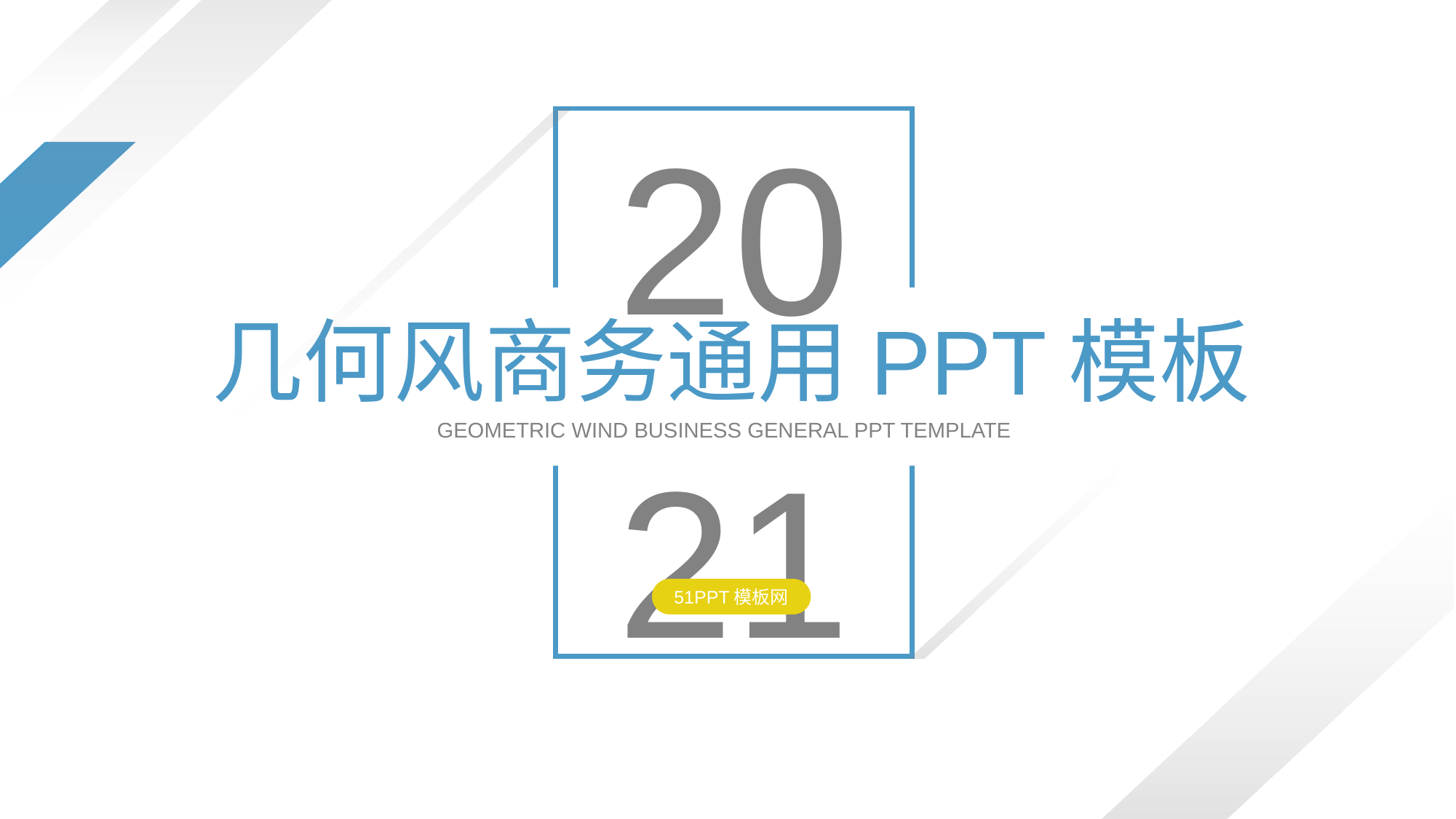

20

几何风商务通用PPT模板
GEOMETRIC WIND BUSINESS GENERAL PPT TEMPLATE
21

51PPT模板网